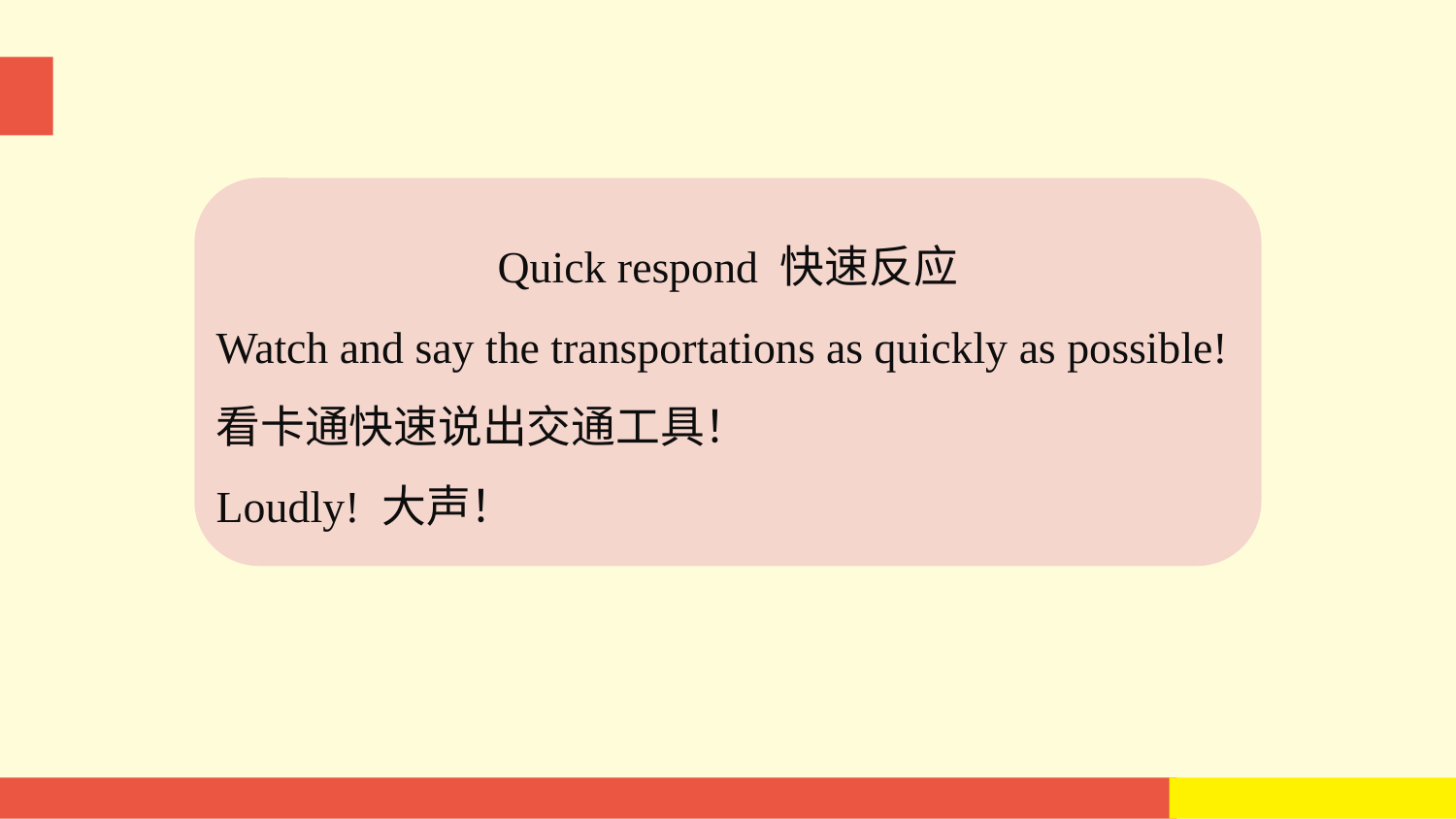

Quick respond 快速反应
Watch and say the transportations as quickly as possible!
看卡通快速说出交通工具！
Loudly! 大声！